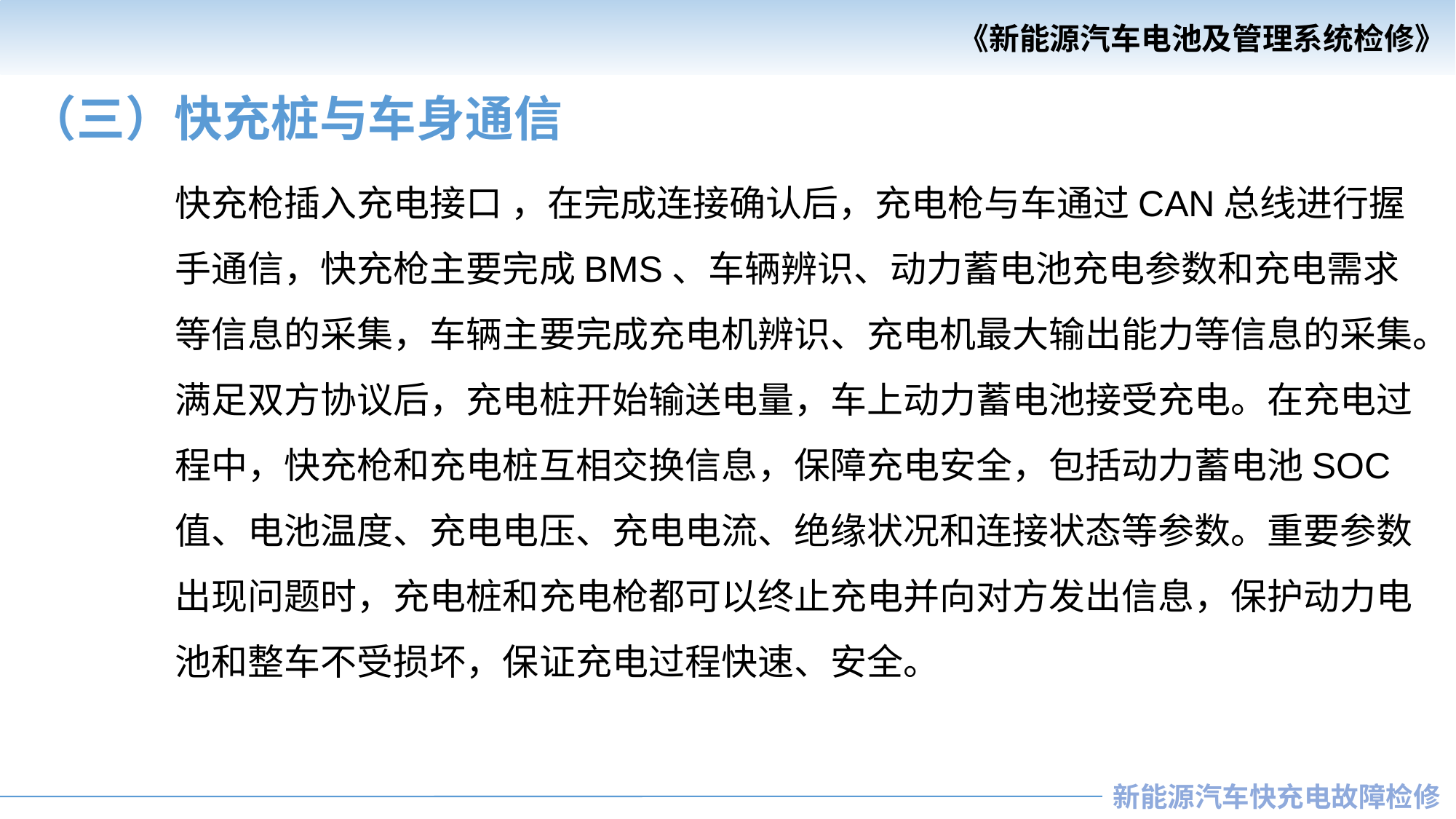

（三）快充桩与车身通信
快充枪插入充电接口 ，在完成连接确认后，充电枪与车通过CAN总线进行握手通信，快充枪主要完成BMS、车辆辨识、动力蓄电池充电参数和充电需求等信息的采集，车辆主要完成充电机辨识、充电机最大输出能力等信息的采集。满足双方协议后，充电桩开始输送电量，车上动力蓄电池接受充电。在充电过程中，快充枪和充电桩互相交换信息，保障充电安全，包括动力蓄电池SOC值、电池温度、充电电压、充电电流、绝缘状况和连接状态等参数。重要参数出现问题时，充电桩和充电枪都可以终止充电并向对方发出信息，保护动力电池和整车不受损坏，保证充电过程快速、安全。